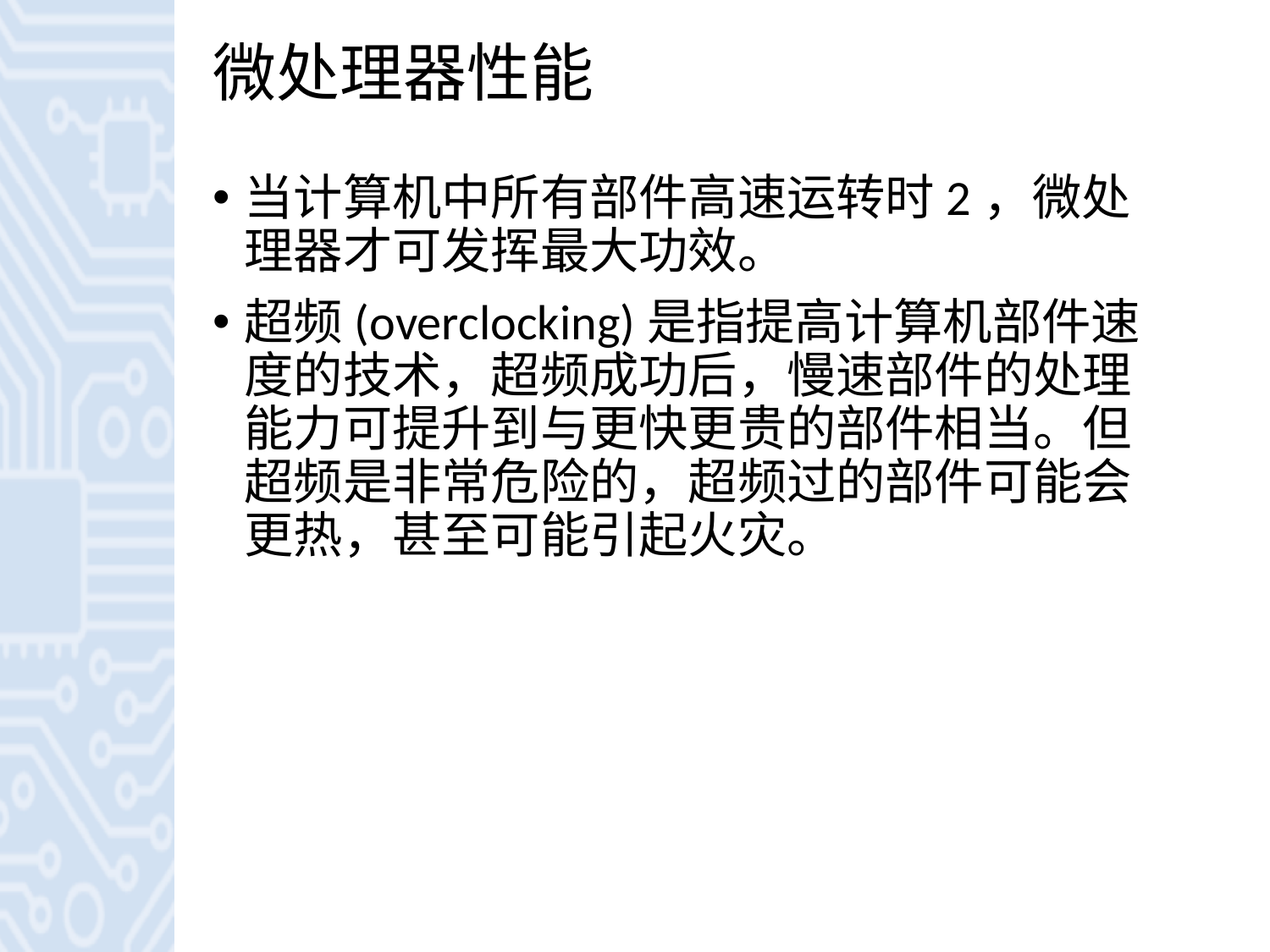

# 微处理器性能
当计算机中所有部件高速运转时2，微处理器才可发挥最大功效。
超频(overclocking)是指提高计算机部件速度的技术，超频成功后，慢速部件的处理能力可提升到与更快更贵的部件相当。但超频是非常危险的，超频过的部件可能会更热，甚至可能引起火灾。